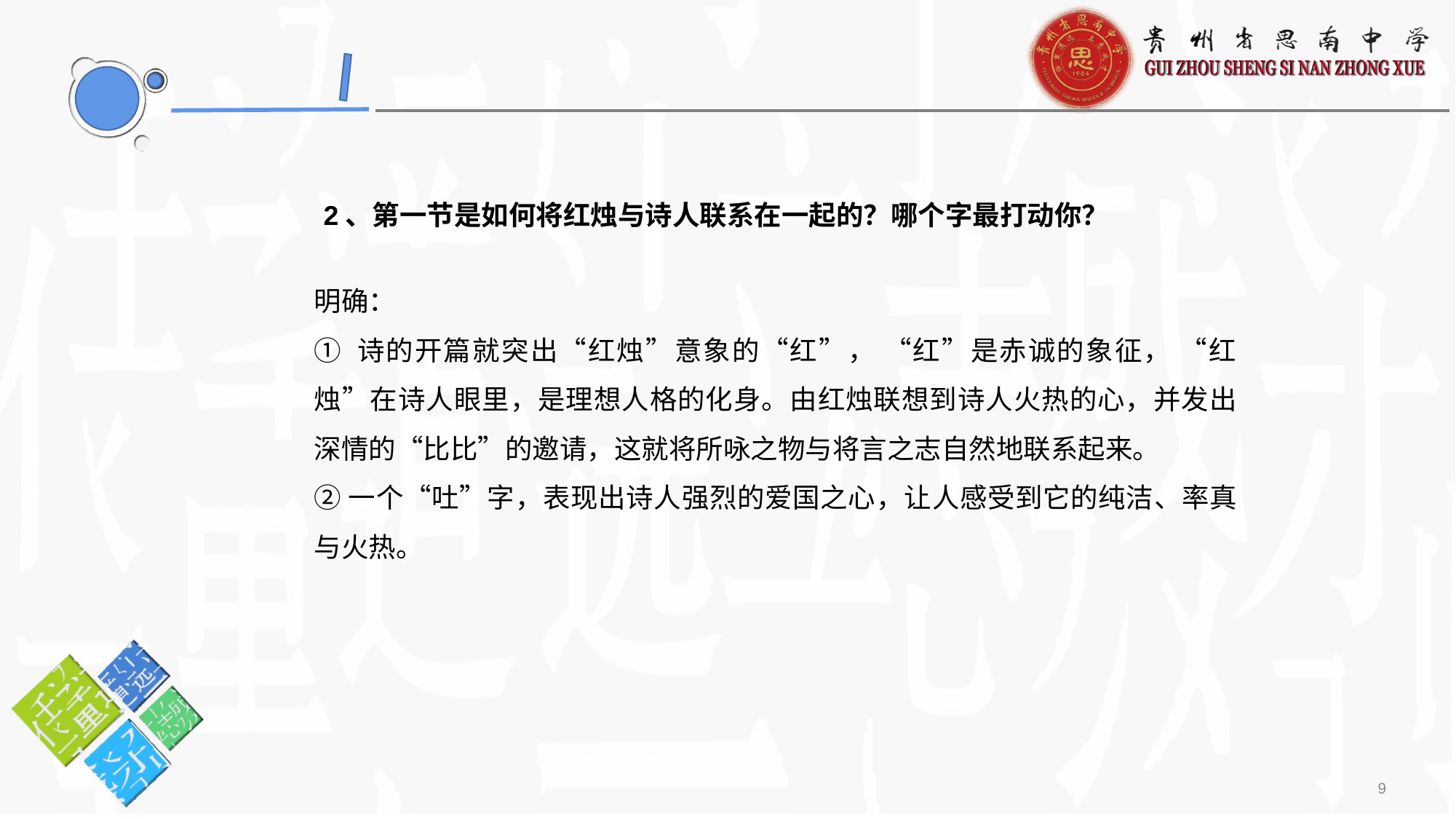

2、第一节是如何将红烛与诗人联系在一起的？哪个字最打动你？
明确：
① 诗的开篇就突出“红烛”意象的“红”， “红”是赤诚的象征， “红烛”在诗人眼里，是理想人格的化身。由红烛联想到诗人火热的心，并发出深情的“比比”的邀请，这就将所咏之物与将言之志自然地联系起来。
②一个“吐”字，表现出诗人强烈的爱国之心，让人感受到它的纯洁、率真与火热。